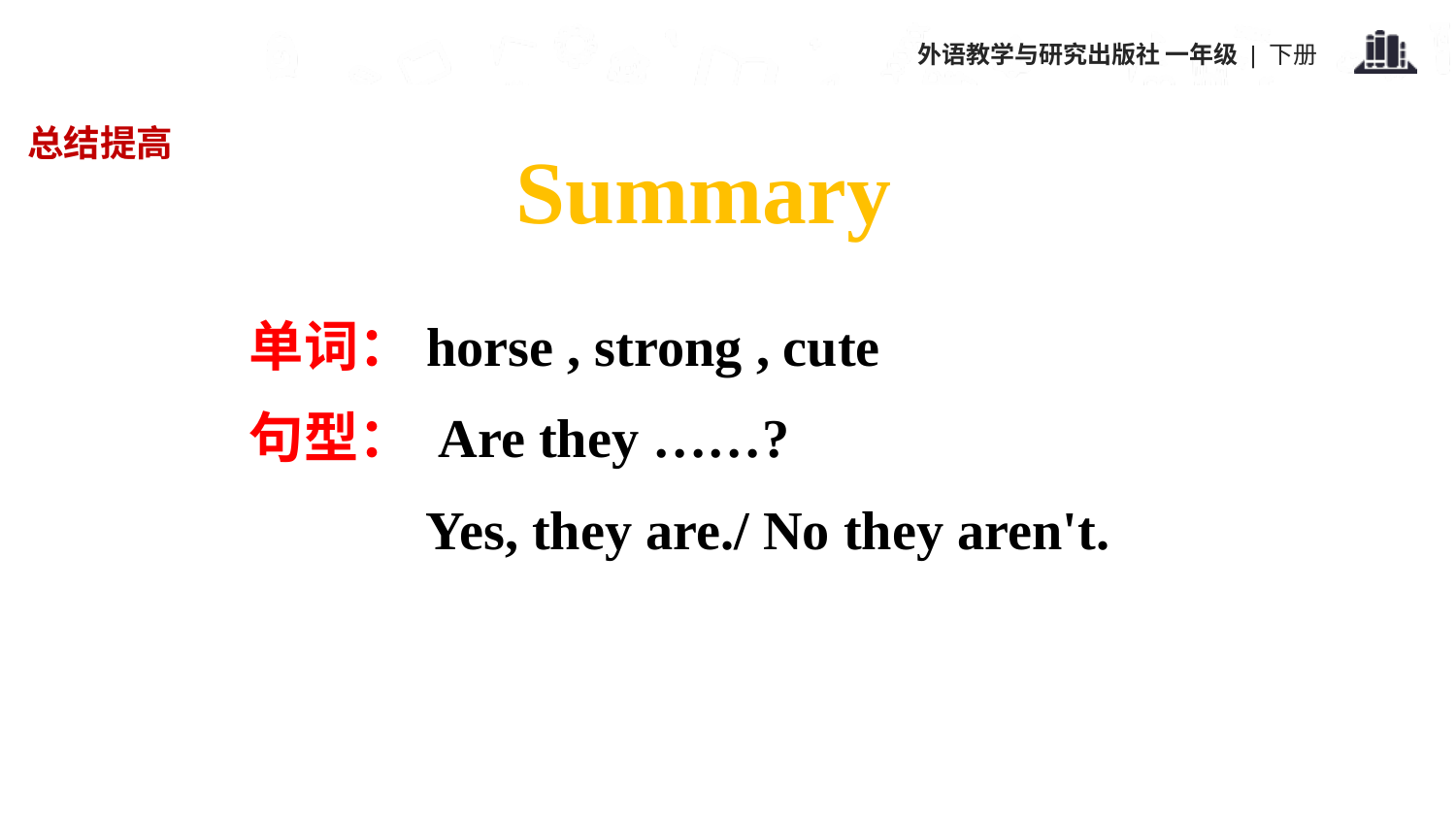

总结提高
Summary
单词：horse , strong , cute
句型： Are they ……?
             Yes, they are./ No they aren't.